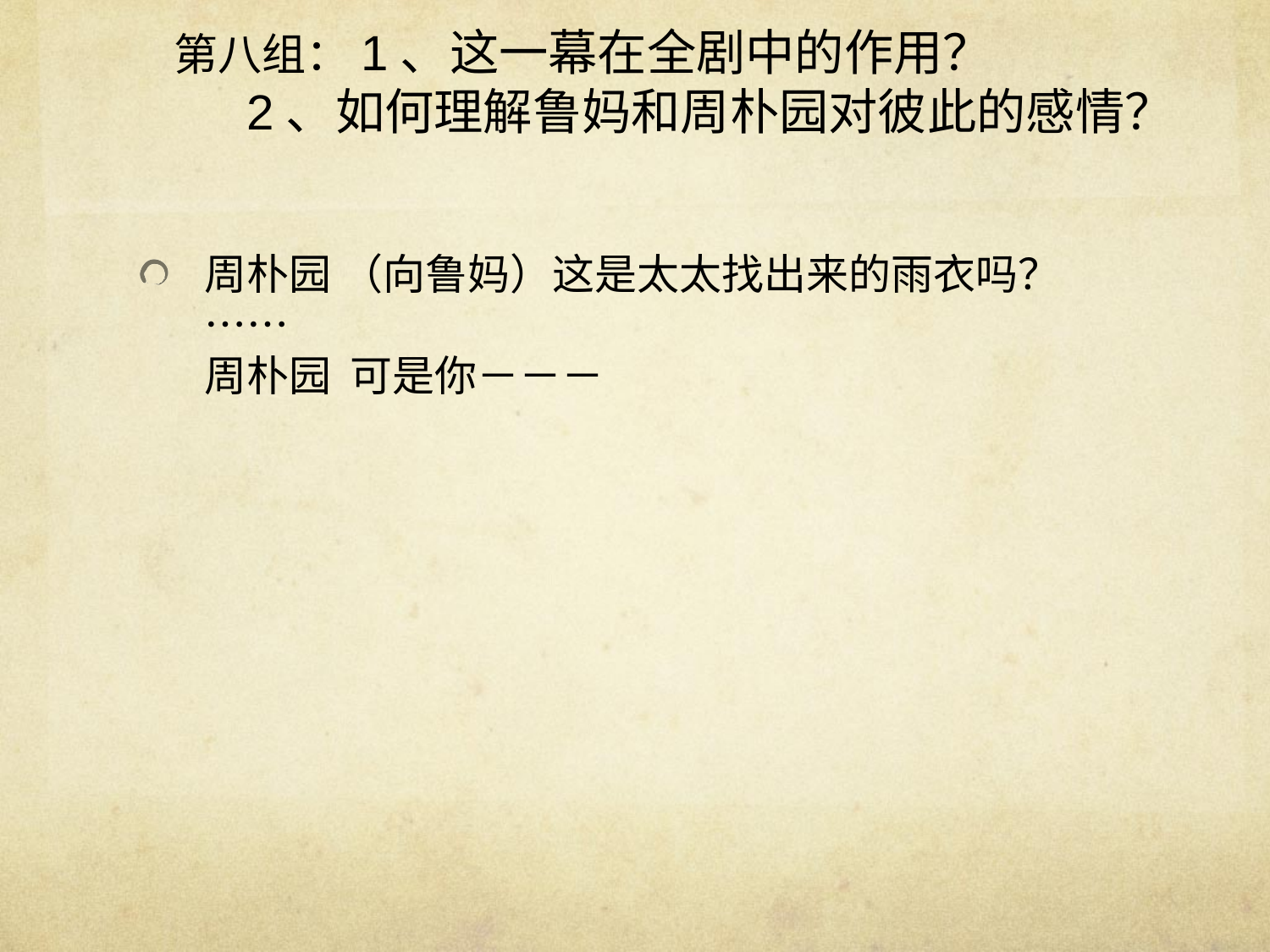

# 第八组：1、这一幕在全剧中的作用？ 2、如何理解鲁妈和周朴园对彼此的感情？
周朴园 （向鲁妈）这是太太找出来的雨衣吗？
……
周朴园  可是你－－－